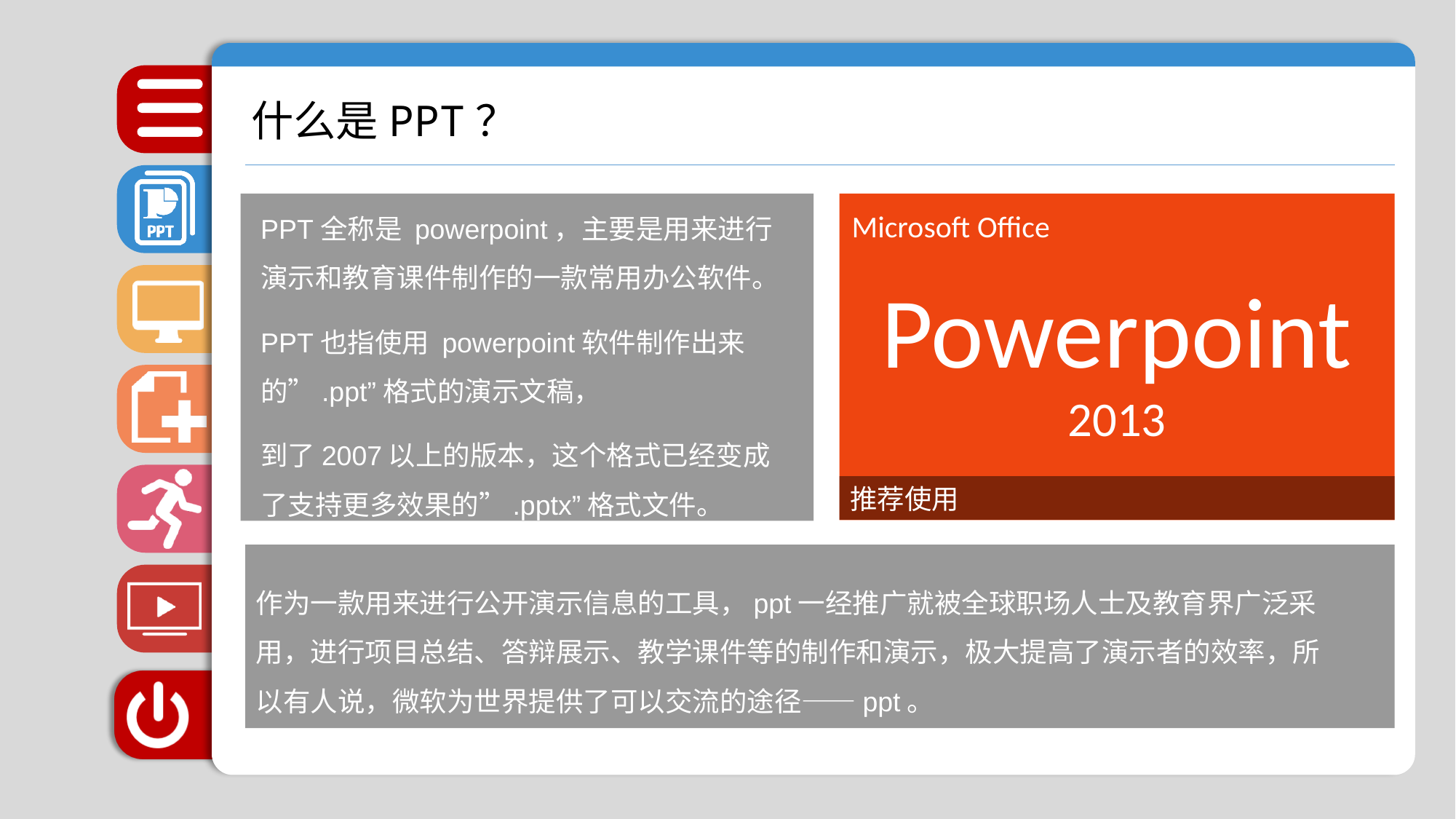

什么是PPT？
PPT全称是 powerpoint，主要是用来进行演示和教育课件制作的一款常用办公软件。
PPT也指使用 powerpoint软件制作出来的”.ppt”格式的演示文稿，
到了2007以上的版本，这个格式已经变成了支持更多效果的”.pptx”格式文件。

Powerpoint
2013
Microsoft Office
推荐使用

作为一款用来进行公开演示信息的工具，ppt一经推广就被全球职场人士及教育界广泛采用，进行项目总结、答辩展示、教学课件等的制作和演示，极大提高了演示者的效率，所以有人说，微软为世界提供了可以交流的途径——ppt。